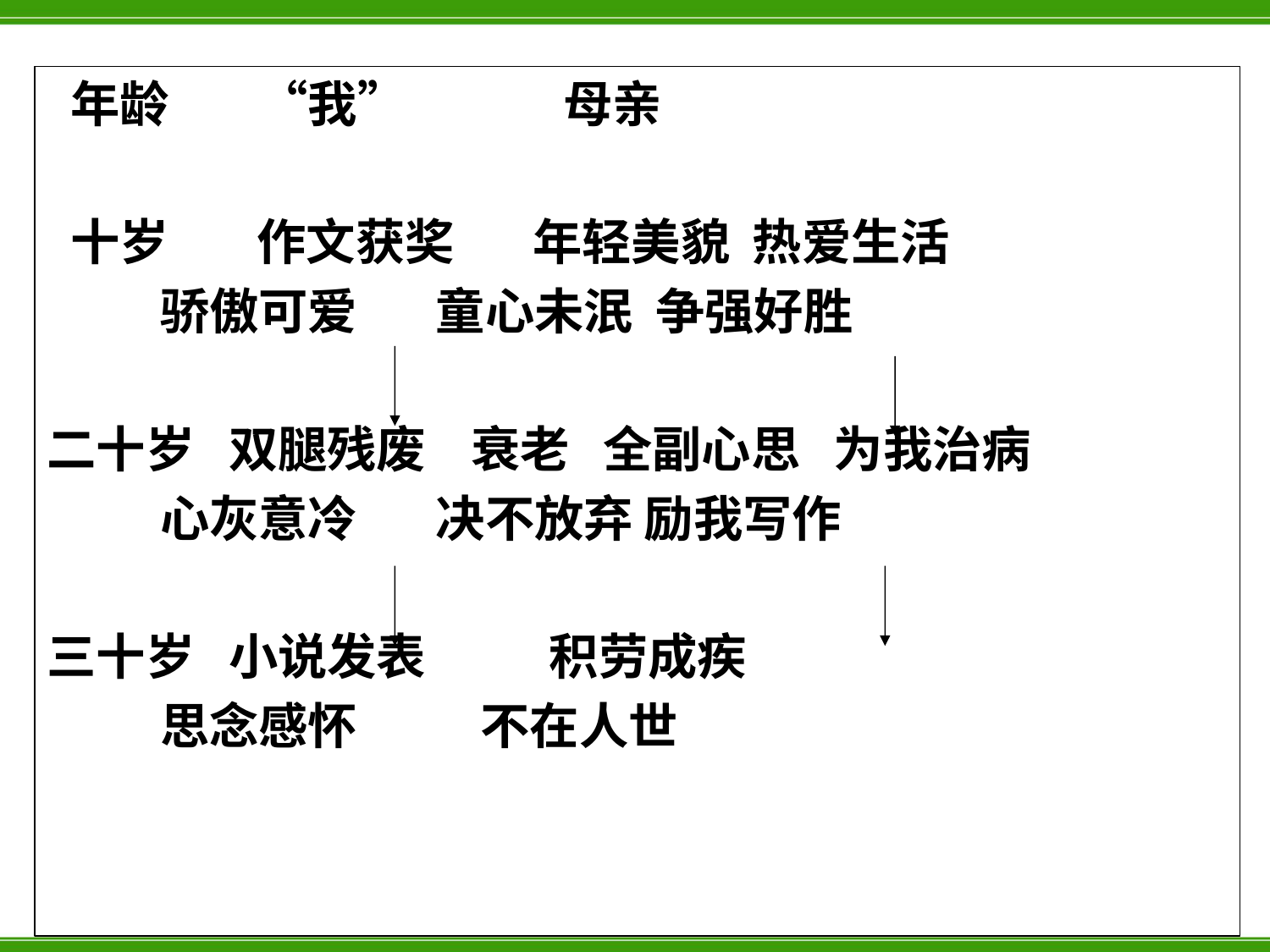

# 年龄        “我”              母亲

 十岁        作文获奖       年轻美貌  热爱生活
         骄傲可爱       童心未泯  争强好胜

二十岁   双腿残废    衰老   全副心思   为我治病
         心灰意冷       决不放弃 励我写作

三十岁   小说发表           积劳成疾
         思念感怀           不在人世